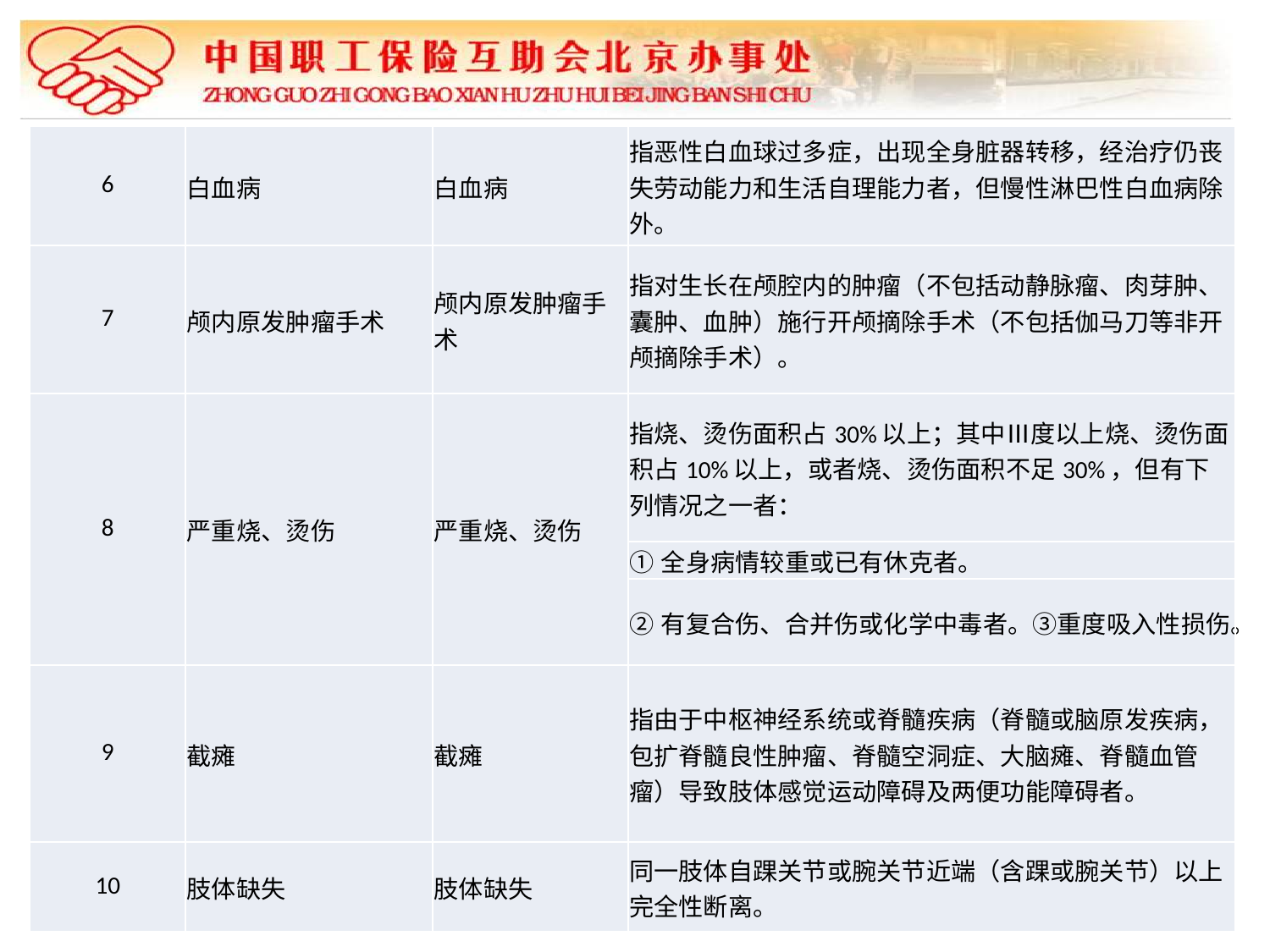

| 6 | 白血病 | 白血病 | 指恶性白血球过多症，出现全身脏器转移，经治疗仍丧失劳动能力和生活自理能力者，但慢性淋巴性白血病除外。 |
| --- | --- | --- | --- |
| 7 | 颅内原发肿瘤手术 | 颅内原发肿瘤手术 | 指对生长在颅腔内的肿瘤（不包括动静脉瘤、肉芽肿、囊肿、血肿）施行开颅摘除手术（不包括伽马刀等非开颅摘除手术）。 |
| 8 | 严重烧、烫伤 | 严重烧、烫伤 | 指烧、烫伤面积占30%以上；其中Ⅲ度以上烧、烫伤面积占10%以上，或者烧、烫伤面积不足30%，但有下列情况之一者： |
|  |  |  | ①全身病情较重或已有休克者。 |
|  |  |  | ②有复合伤、合并伤或化学中毒者。③重度吸入性损伤。 |
| 9 | 截瘫 | 截瘫 | 指由于中枢神经系统或脊髓疾病（脊髓或脑原发疾病，包扩脊髓良性肿瘤、脊髓空洞症、大脑瘫、脊髓血管瘤）导致肢体感觉运动障碍及两便功能障碍者。 |
| 10 | 肢体缺失 | 肢体缺失 | 同一肢体自踝关节或腕关节近端（含踝或腕关节）以上完全性断离。 |